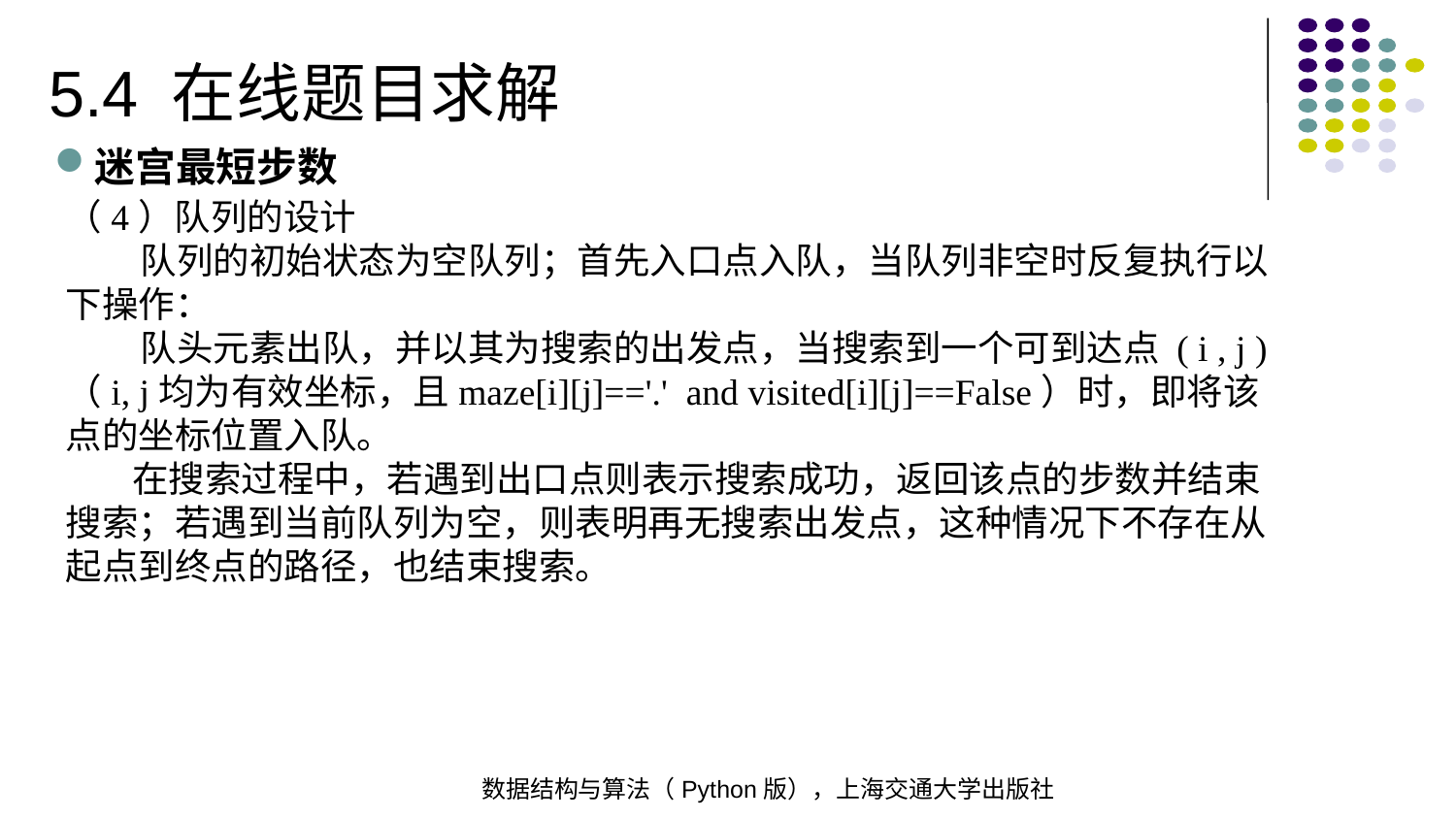

5.4 在线题目求解
迷宫最短步数
（4）队列的设计
        队列的初始状态为空队列；首先入口点入队，当队列非空时反复执行以下操作：
        队头元素出队，并以其为搜索的出发点，当搜索到一个可到达点 ( i , j )（i, j均为有效坐标，且maze[i][j]=='.'  and visited[i][j]==False）时，即将该点的坐标位置入队。
       在搜索过程中，若遇到出口点则表示搜索成功，返回该点的步数并结束搜索；若遇到当前队列为空，则表明再无搜索出发点，这种情况下不存在从起点到终点的路径，也结束搜索。